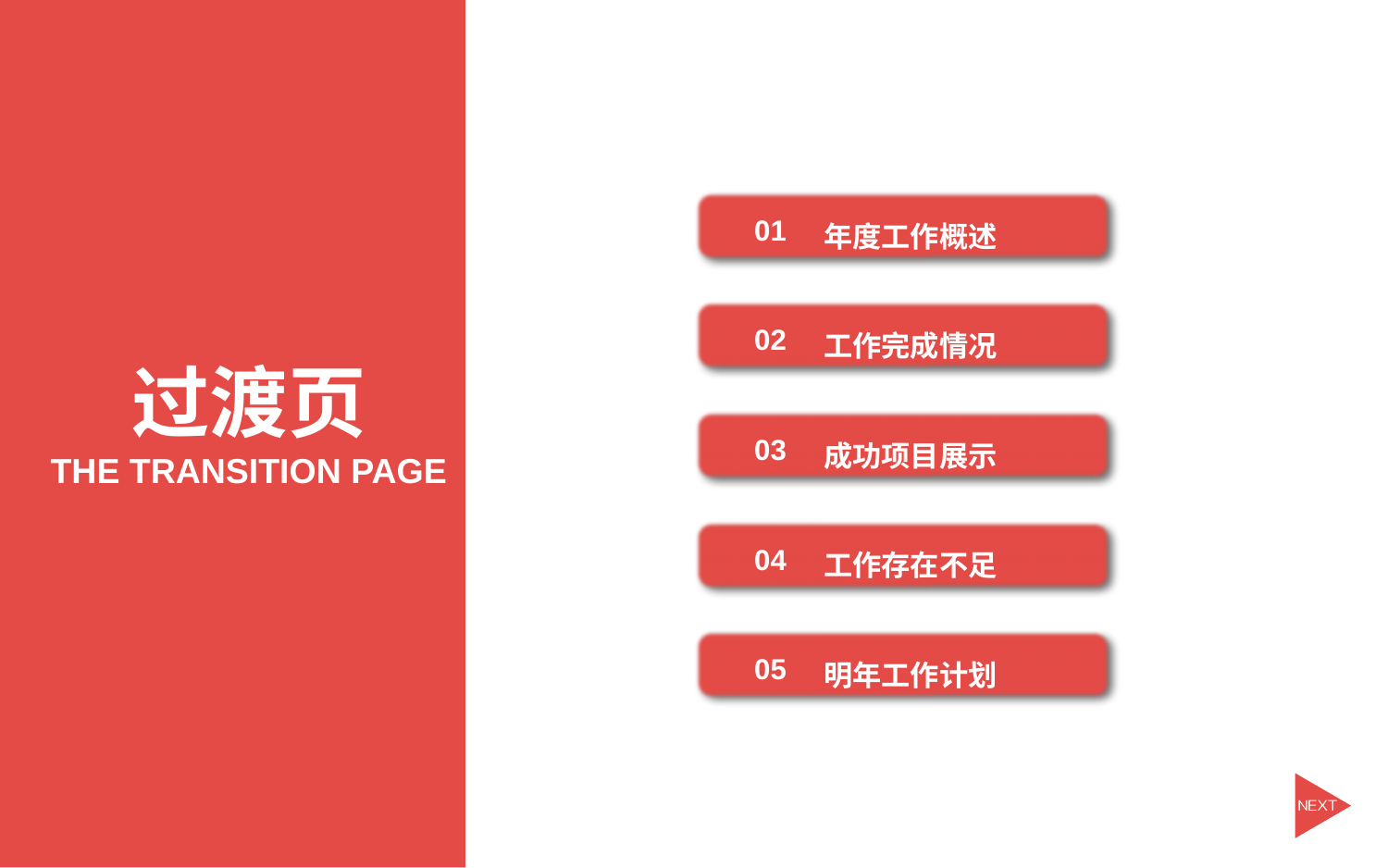

年度工作概述
01

工作完成情况
02
过渡页

成功项目展示
03
THE TRANSITION PAGE

工作存在不足
04

明年工作计划
05